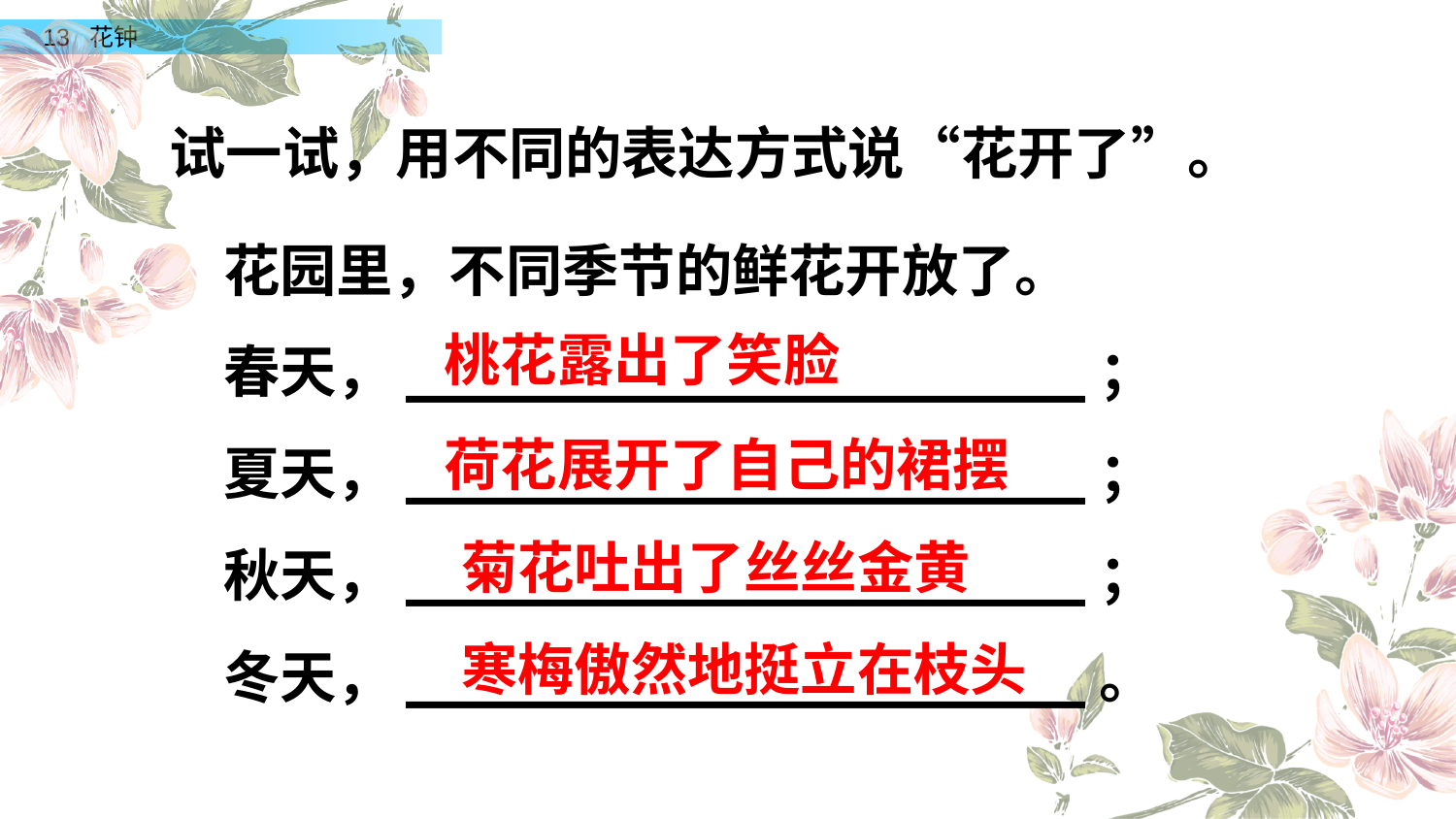

试一试，用不同的表达方式说“花开了”。
花园里，不同季节的鲜花开放了。
春天，____________________；
夏天，____________________；
秋天，____________________；
冬天，____________________。
桃花露出了笑脸
荷花展开了自己的裙摆
菊花吐出了丝丝金黄
寒梅傲然地挺立在枝头